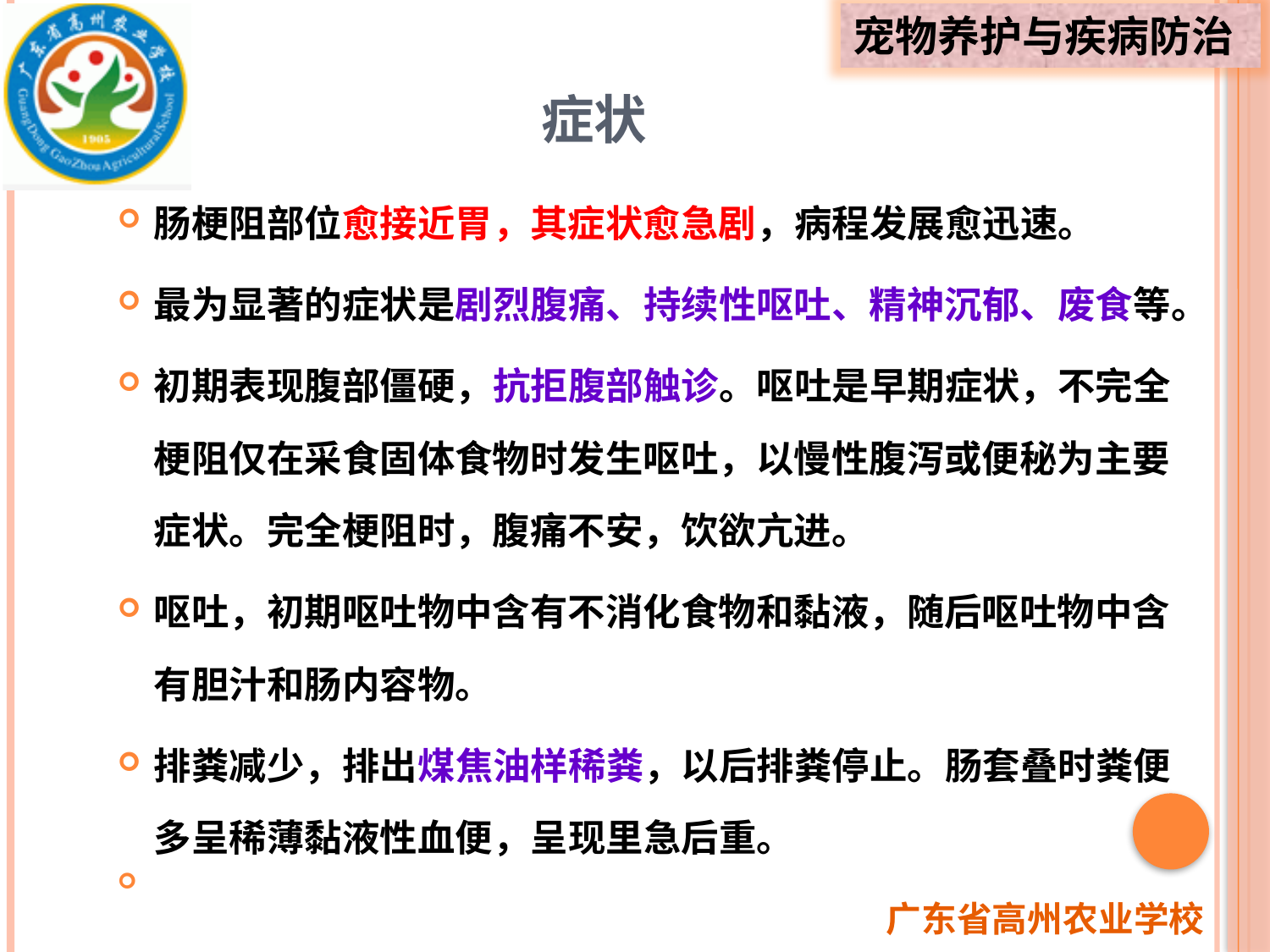

# 症状
肠梗阻部位愈接近胃，其症状愈急剧，病程发展愈迅速。
最为显著的症状是剧烈腹痛、持续性呕吐、精神沉郁、废食等。
初期表现腹部僵硬，抗拒腹部触诊。呕吐是早期症状，不完全梗阻仅在采食固体食物时发生呕吐，以慢性腹泻或便秘为主要症状。完全梗阻时，腹痛不安，饮欲亢进。
呕吐，初期呕吐物中含有不消化食物和黏液，随后呕吐物中含有胆汁和肠内容物。
排粪减少，排出煤焦油样稀粪，以后排粪停止。肠套叠时粪便多呈稀薄黏液性血便，呈现里急后重。